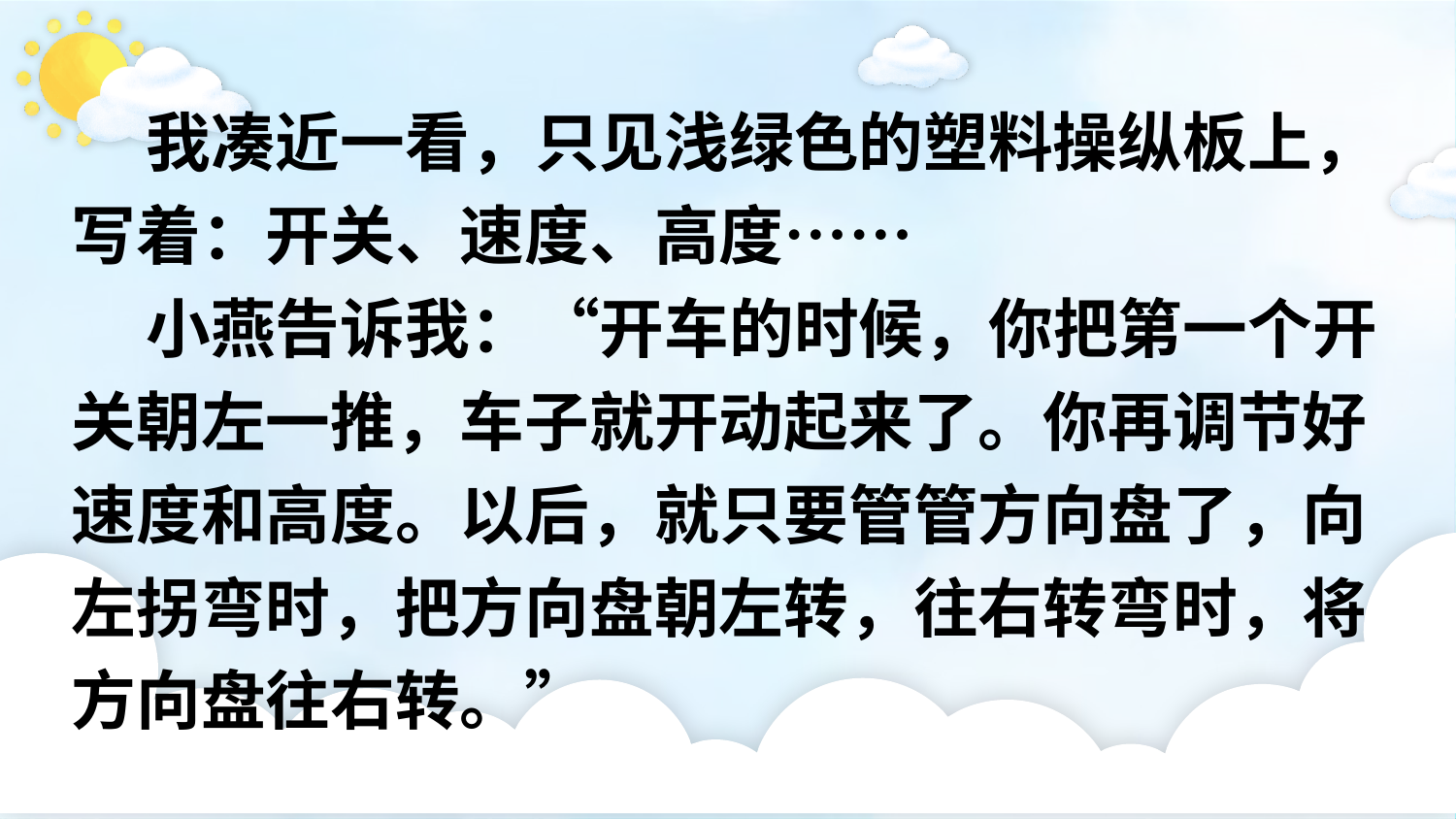

我凑近一看，只见浅绿色的塑料操纵板上，写着：开关、速度、高度……
    小燕告诉我：“开车的时候，你把第一个开关朝左一推，车子就开动起来了。你再调节好速度和高度。以后，就只要管管方向盘了，向左拐弯时，把方向盘朝左转，往右转弯时，将方向盘往右转。”